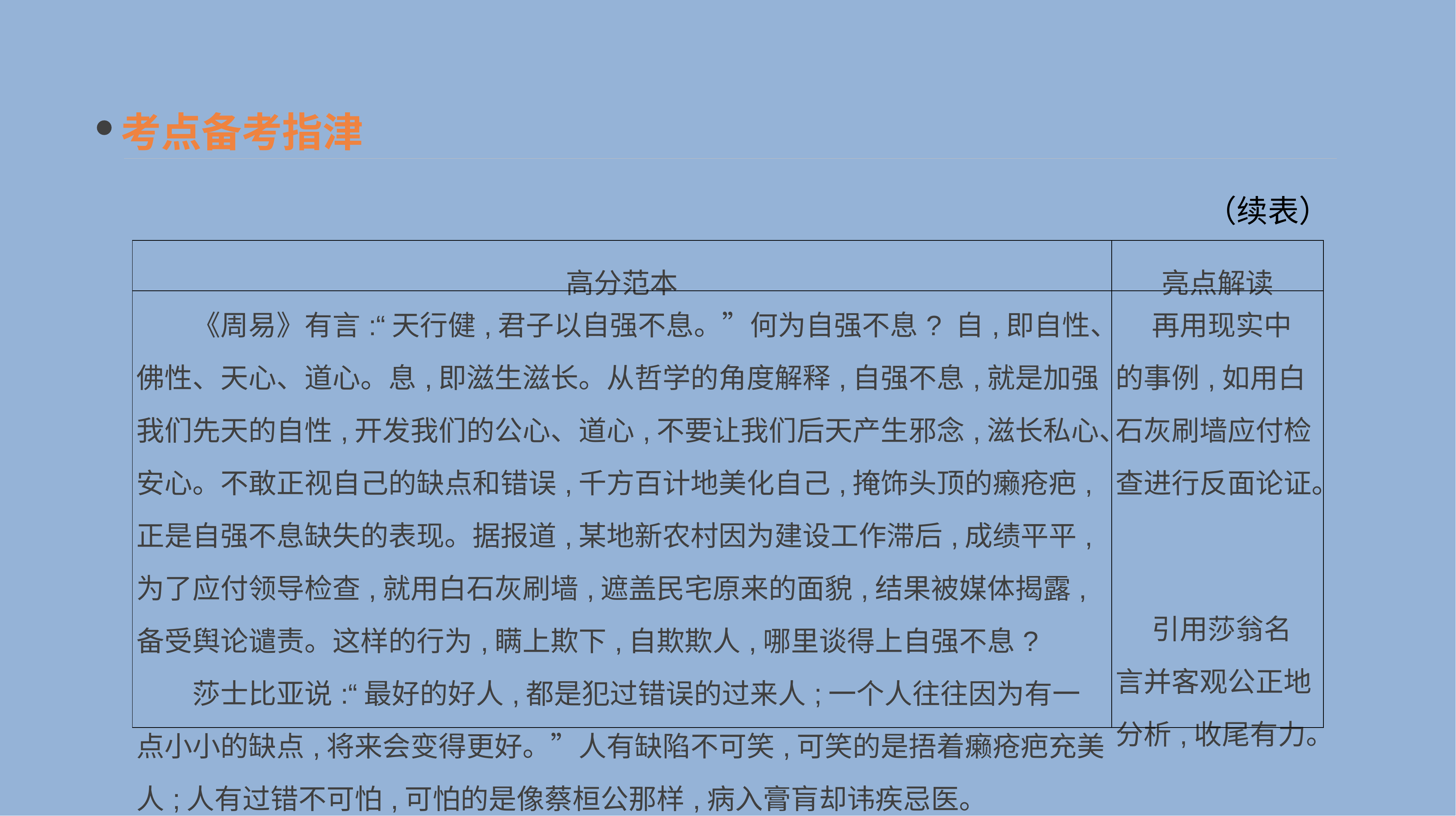

考点备考指津

（续表）
| 高分范本 | 亮点解读 |
| --- | --- |
| 《周易》有言:“天行健,君子以自强不息。”何为自强不息? 自,即自性、佛性、天心、道心。息,即滋生滋长。从哲学的角度解释,自强不息,就是加强我们先天的自性,开发我们的公心、道心,不要让我们后天产生邪念,滋长私心、安心。不敢正视自己的缺点和错误,千方百计地美化自己,掩饰头顶的癞疮疤,正是自强不息缺失的表现。据报道,某地新农村因为建设工作滞后,成绩平平,为了应付领导检查,就用白石灰刷墙,遮盖民宅原来的面貌,结果被媒体揭露,备受舆论谴责。这样的行为,瞒上欺下,自欺欺人,哪里谈得上自强不息? 　　莎士比亚说:“最好的好人,都是犯过错误的过来人;一个人往往因为有一点小小的缺点,将来会变得更好。”人有缺陷不可笑,可笑的是捂着癞疮疤充美人;人有过错不可怕,可怕的是像蔡桓公那样,病入膏肓却讳疾忌医。 | 再用现实中的事例,如用白石灰刷墙应付检查进行反面论证。 　 　引用莎翁名言并客观公正地分析,收尾有力。 |